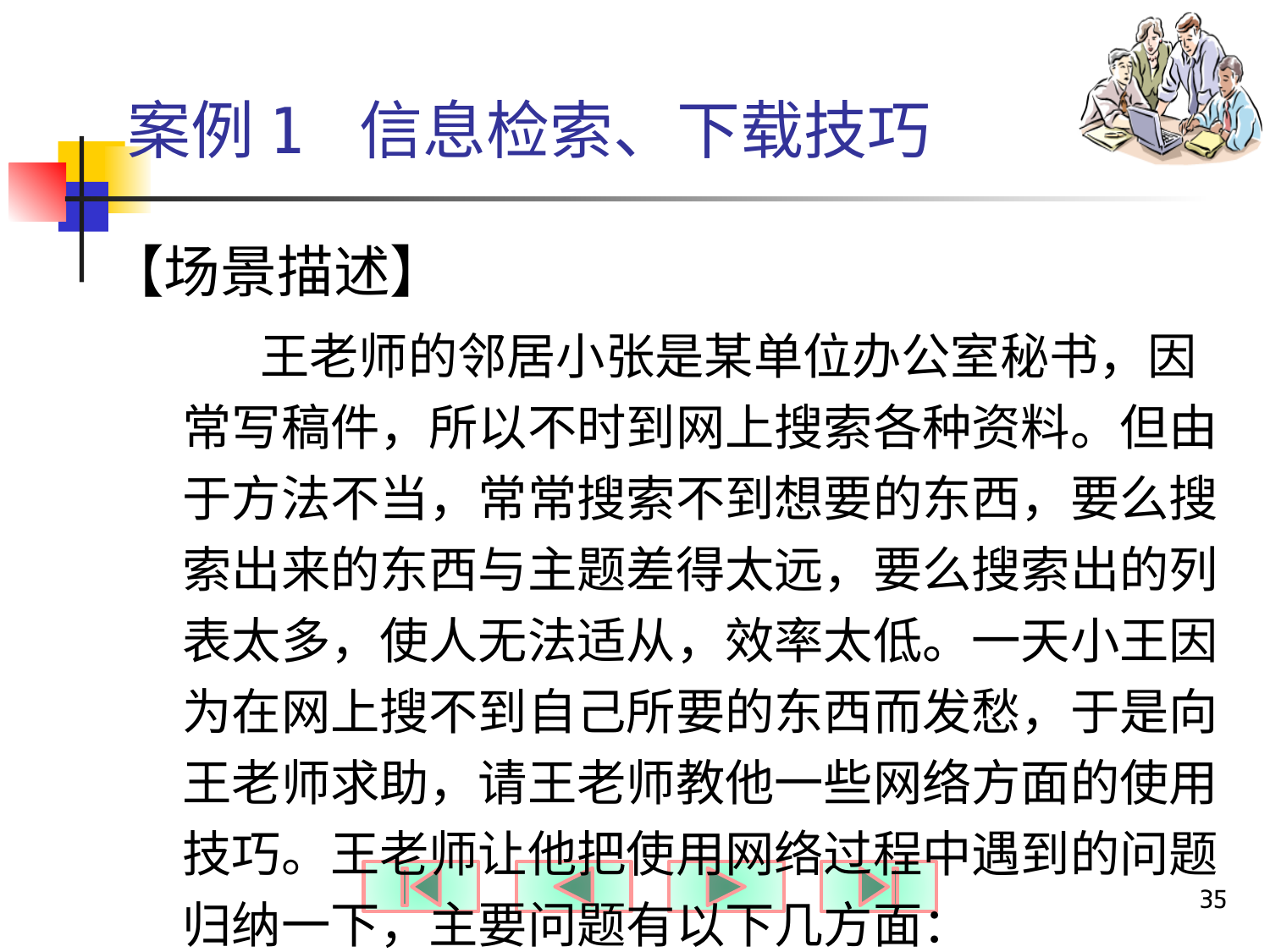

# 案例1  信息检索、下载技巧
【场景描述】
      王老师的邻居小张是某单位办公室秘书，因常写稿件，所以不时到网上搜索各种资料。但由于方法不当，常常搜索不到想要的东西，要么搜索出来的东西与主题差得太远，要么搜索出的列表太多，使人无法适从，效率太低。一天小王因为在网上搜不到自己所要的东西而发愁，于是向王老师求助，请王老师教他一些网络方面的使用技巧。王老师让他把使用网络过程中遇到的问题归纳一下，主要问题有以下几方面：
35